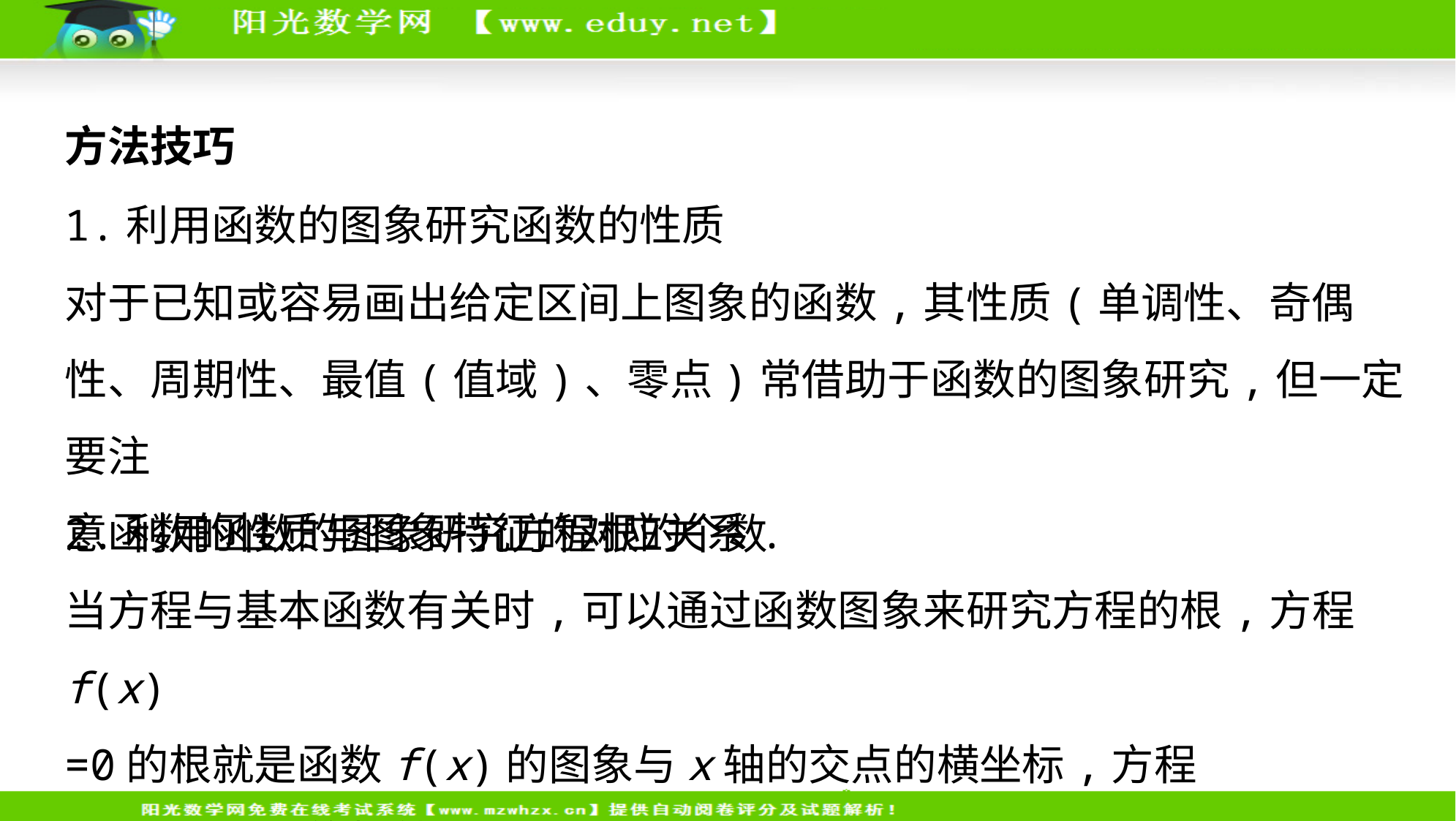

方法技巧
1.利用函数的图象研究函数的性质
对于已知或容易画出给定区间上图象的函数,其性质(单调性、奇偶
性、周期性、最值(值域)、零点)常借助于函数的图象研究,但一定要注
意函数的性质与图象特征的对应关系.
2.利用函数的图象研究方程根的个数
当方程与基本函数有关时,可以通过函数图象来研究方程的根,方程f(x)
=0的根就是函数f(x)的图象与x轴的交点的横坐标,方程f(x)=g(x)的根就
是函数f(x)与g(x)图象的交点的横坐标.